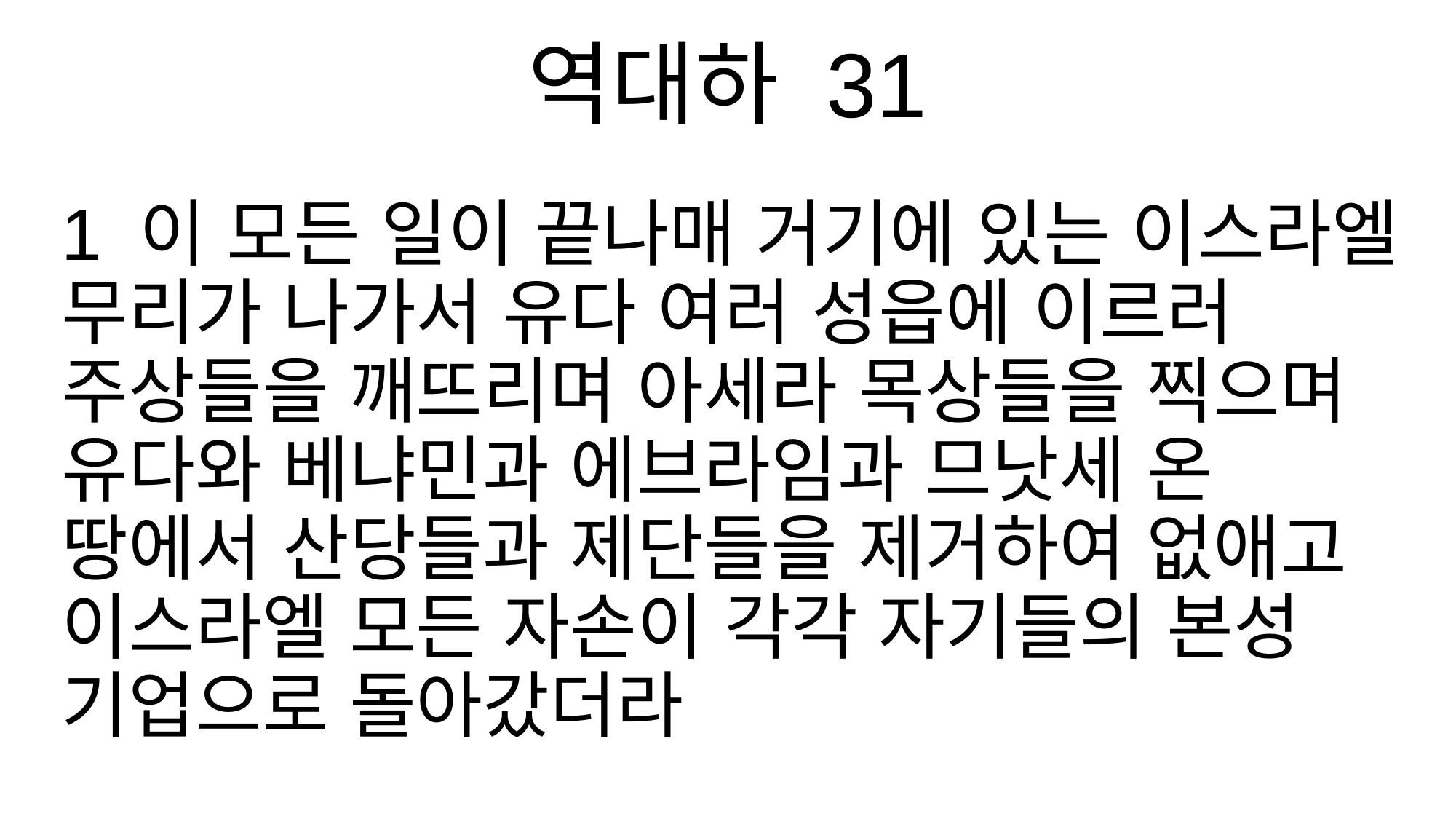

역대하 31
1 이 모든 일이 끝나매 거기에 있는 이스라엘 무리가 나가서 유다 여러 성읍에 이르러 주상들을 깨뜨리며 아세라 목상들을 찍으며 유다와 베냐민과 에브라임과 므낫세 온 땅에서 산당들과 제단들을 제거하여 없애고 이스라엘 모든 자손이 각각 자기들의 본성 기업으로 돌아갔더라